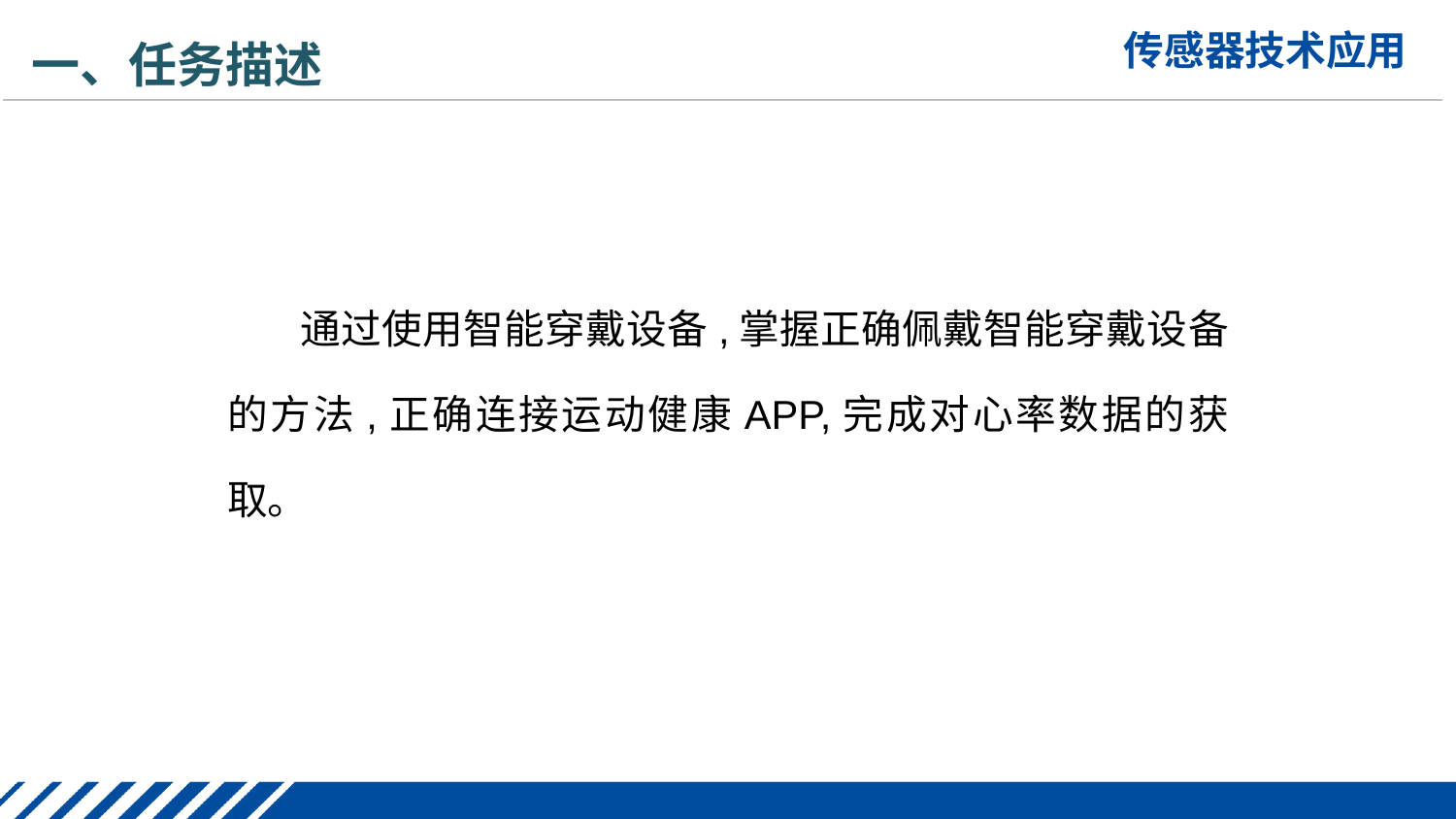

一、任务描述
通过使用智能穿戴设备,掌握正确佩戴智能穿戴设备的方法,正确连接运动健康APP,完成对心率数据的获取。